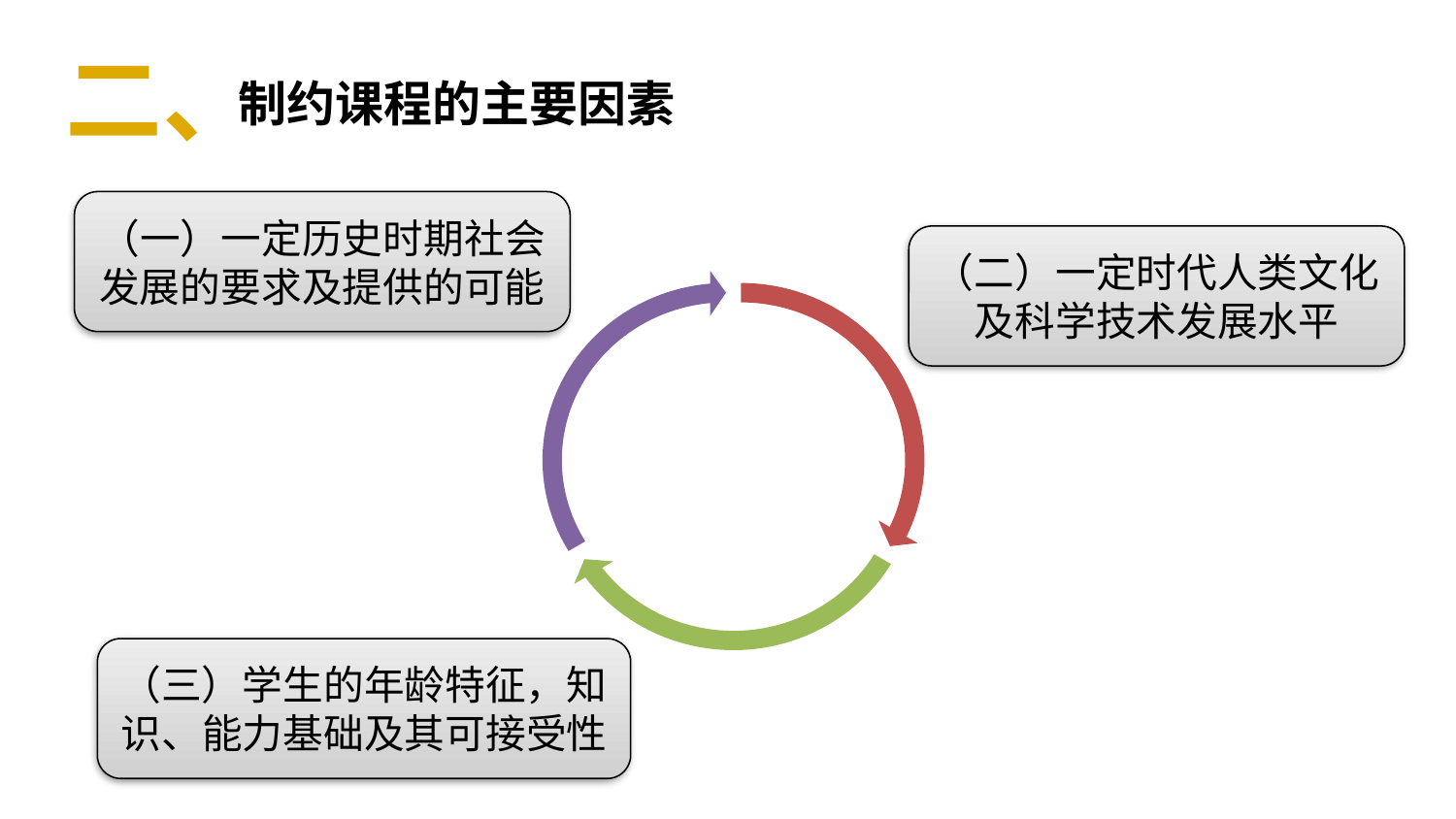

二、
制约课程的主要因素
（一）一定历史时期社会发展的要求及提供的可能
（二）一定时代人类文化及科学技术发展水平

（三）学生的年龄特征，知识、能力基础及其可接受性